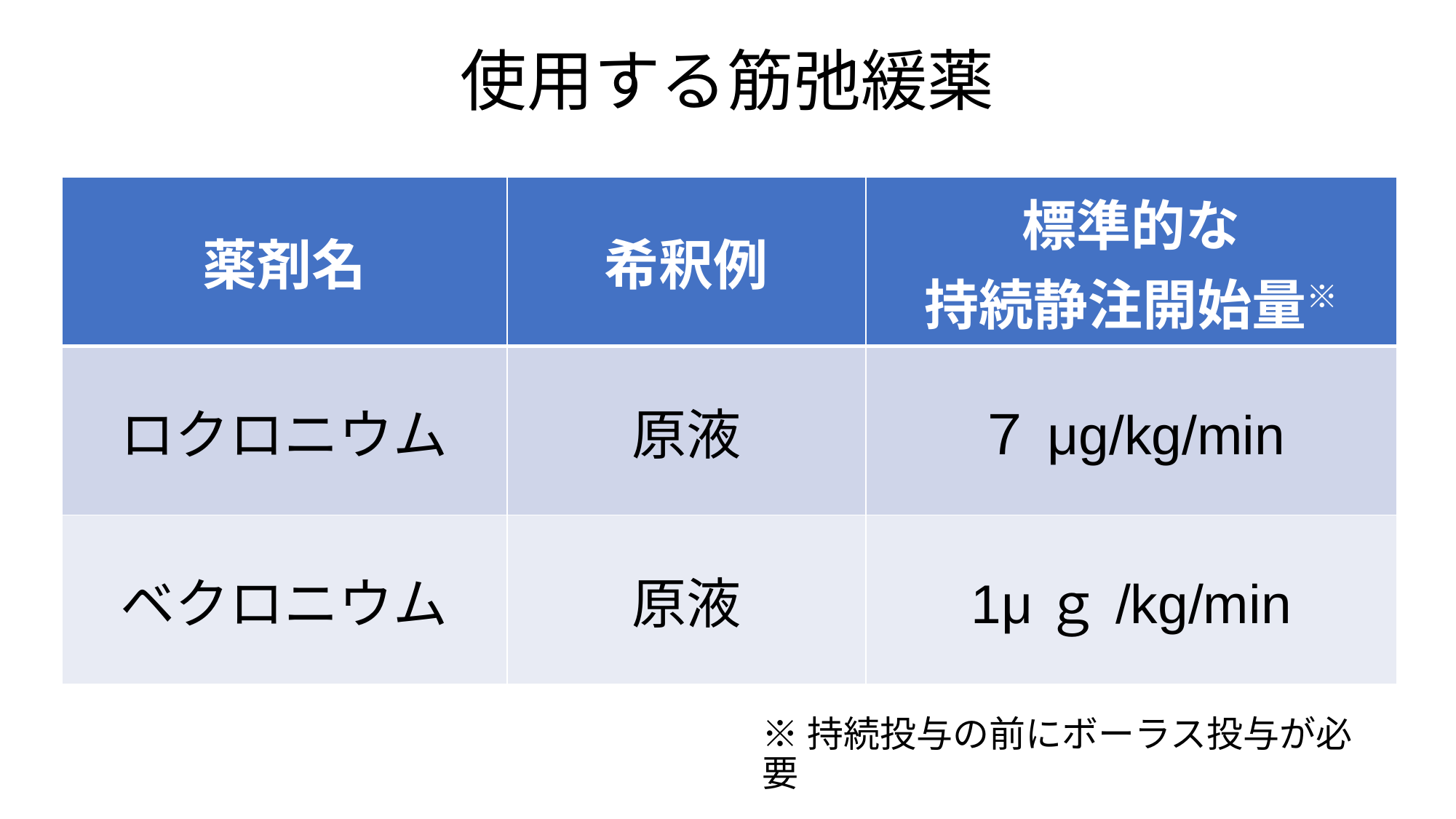

# 使用する筋弛緩薬
| 薬剤名 | 希釈例 | 標準的な 持続静注開始量※ |
| --- | --- | --- |
| ロクロニウム | 原液 | ７μg/kg/min |
| ベクロニウム | 原液 | 1μｇ/kg/min |
※持続投与の前にボーラス投与が必要